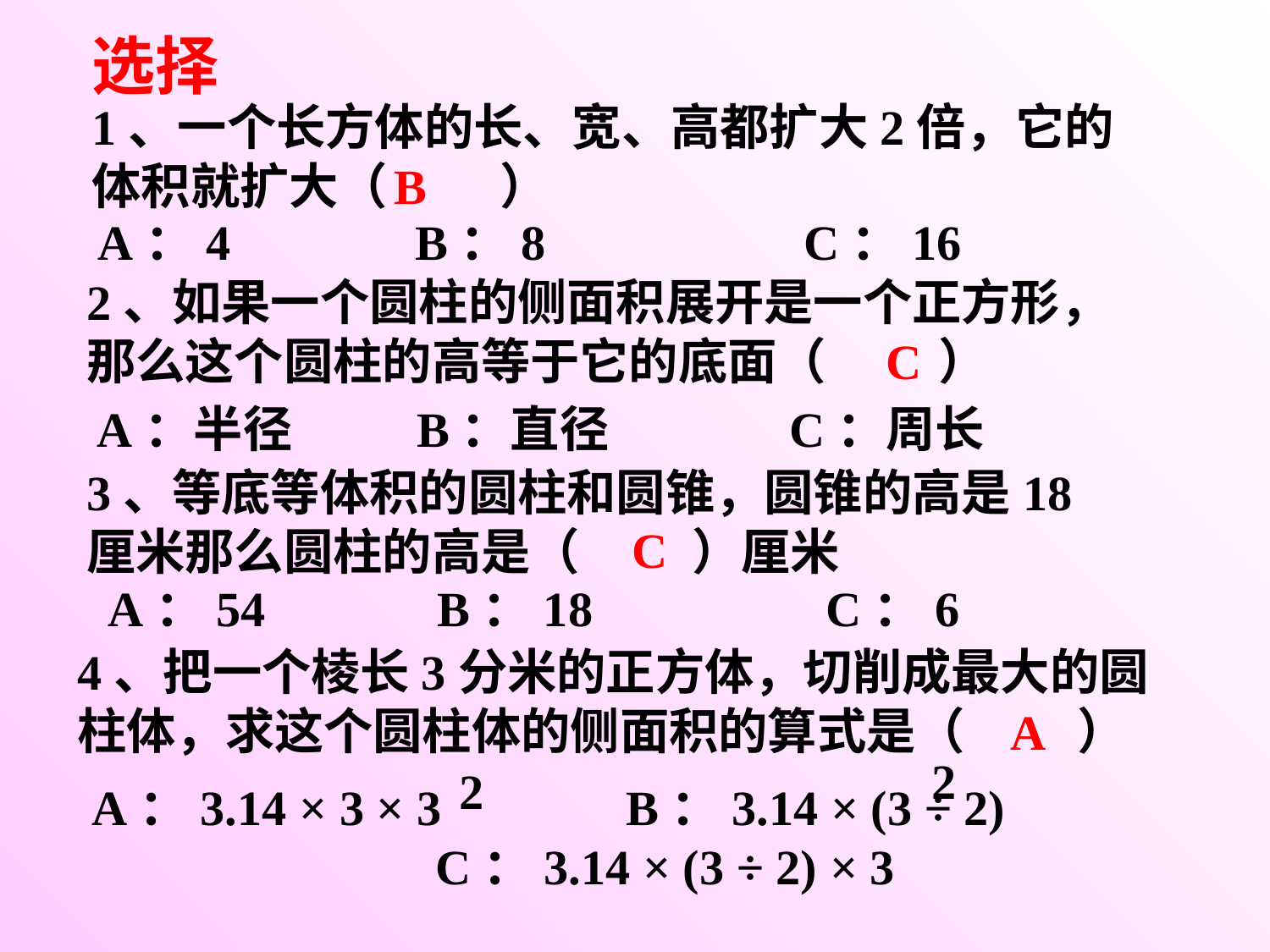

选择
1、一个长方体的长、宽、高都扩大2倍，它的体积就扩大（          ）
B
A：4               B：8                     C：16
2、如果一个圆柱的侧面积展开是一个正方形，那么这个圆柱的高等于它的底面（          ）
C
A：半径          B：直径               C：周长
3、等底等体积的圆柱和圆锥，圆锥的高是18厘米那么圆柱的高是（          ）厘米
C
A：54              B：18                   C：6
4、把一个棱长3分米的正方体，切削成最大的圆柱体，求这个圆柱体的侧面积的算式是（          ）
A
2
A：3.14 × 3 × 3               B：3.14 × (3 ÷ 2)                                        C：3.14 × (3 ÷ 2) × 3
2